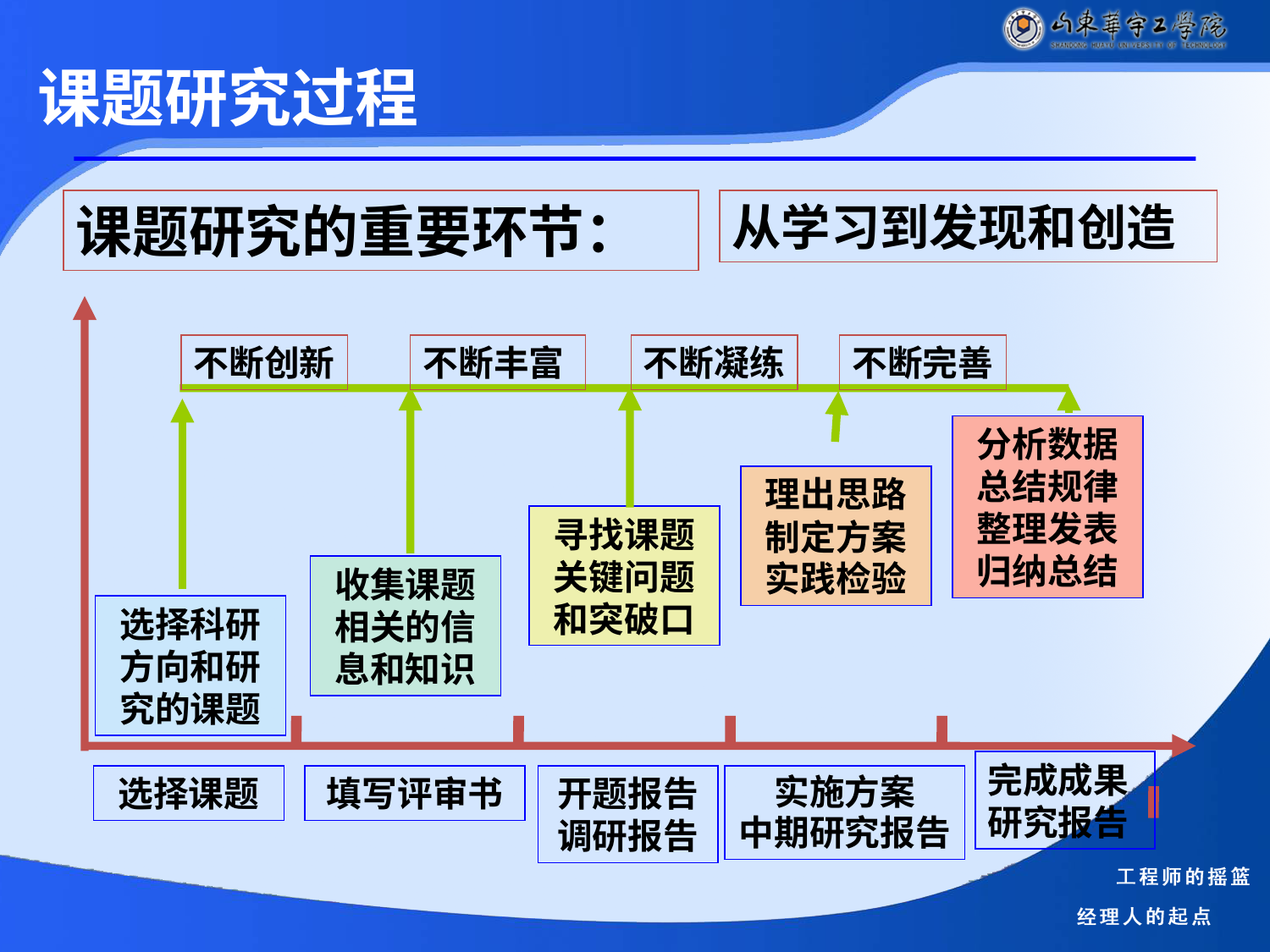

课题研究过程

课题研究的重要环节：
从学习到发现和创造

不断创新
不断丰富
不断凝练
不断完善

分析数据总结规律整理发表归纳总结
完成成果研究报告
理出思路制定方案实践检验
实施方案
中期研究报告
寻找课题关键问题和突破口
开题报告调研报告
收集课题相关的信息和知识
填写评审书
选择科研方向和研究的课题
选择课题